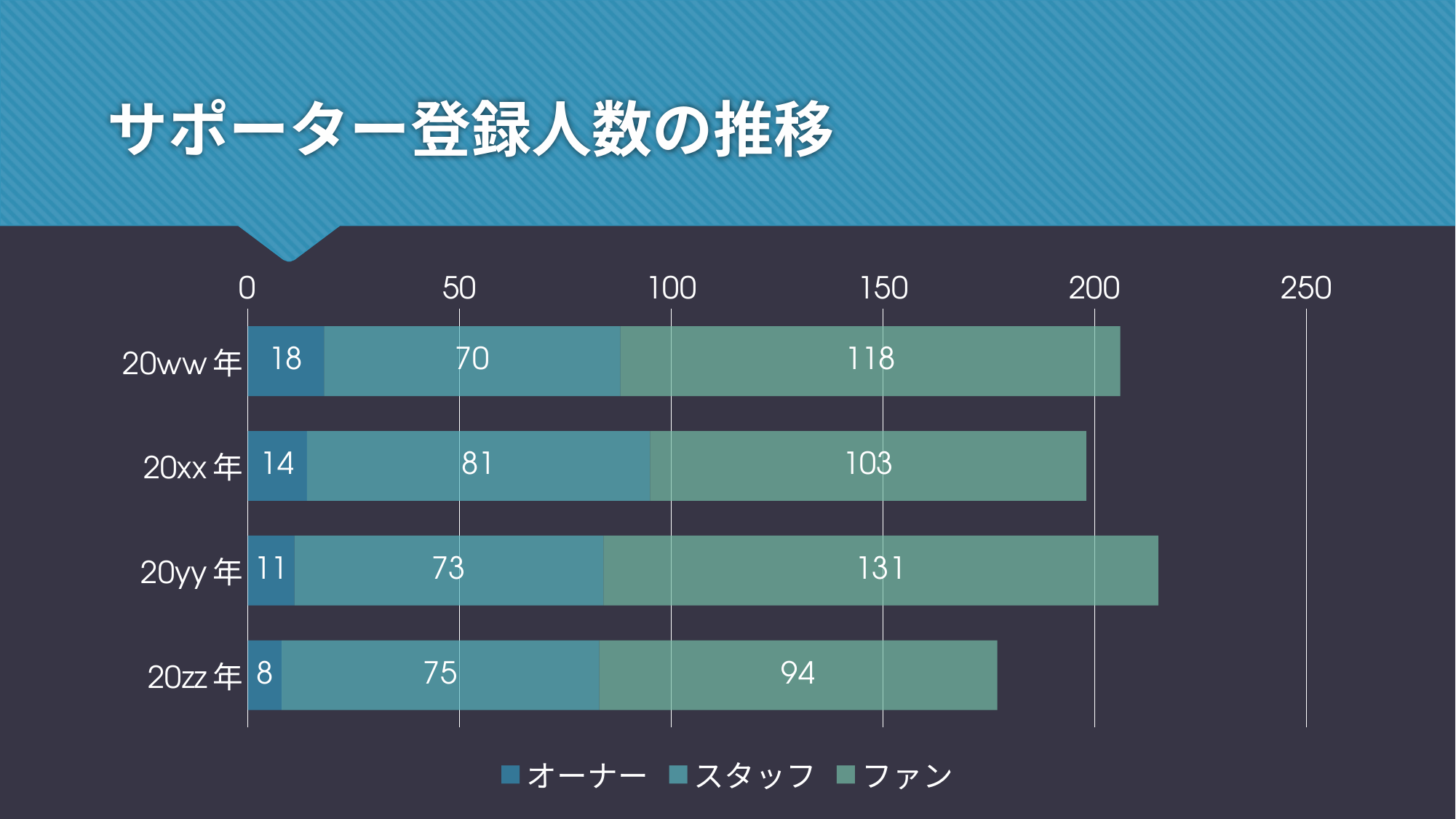

# サポーター登録人数の推移

### Chart

| Category | オーナー | スタッフ | ファン |
|---|---|---|---|
| 20ww年 | 18.0 | 70.0 | 118.0 |
| 20xx年 | 14.0 | 81.0 | 103.0 |
| 20yy年 | 11.0 | 73.0 | 131.0 |
| 20zz年 | 8.0 | 75.0 | 94.0 |